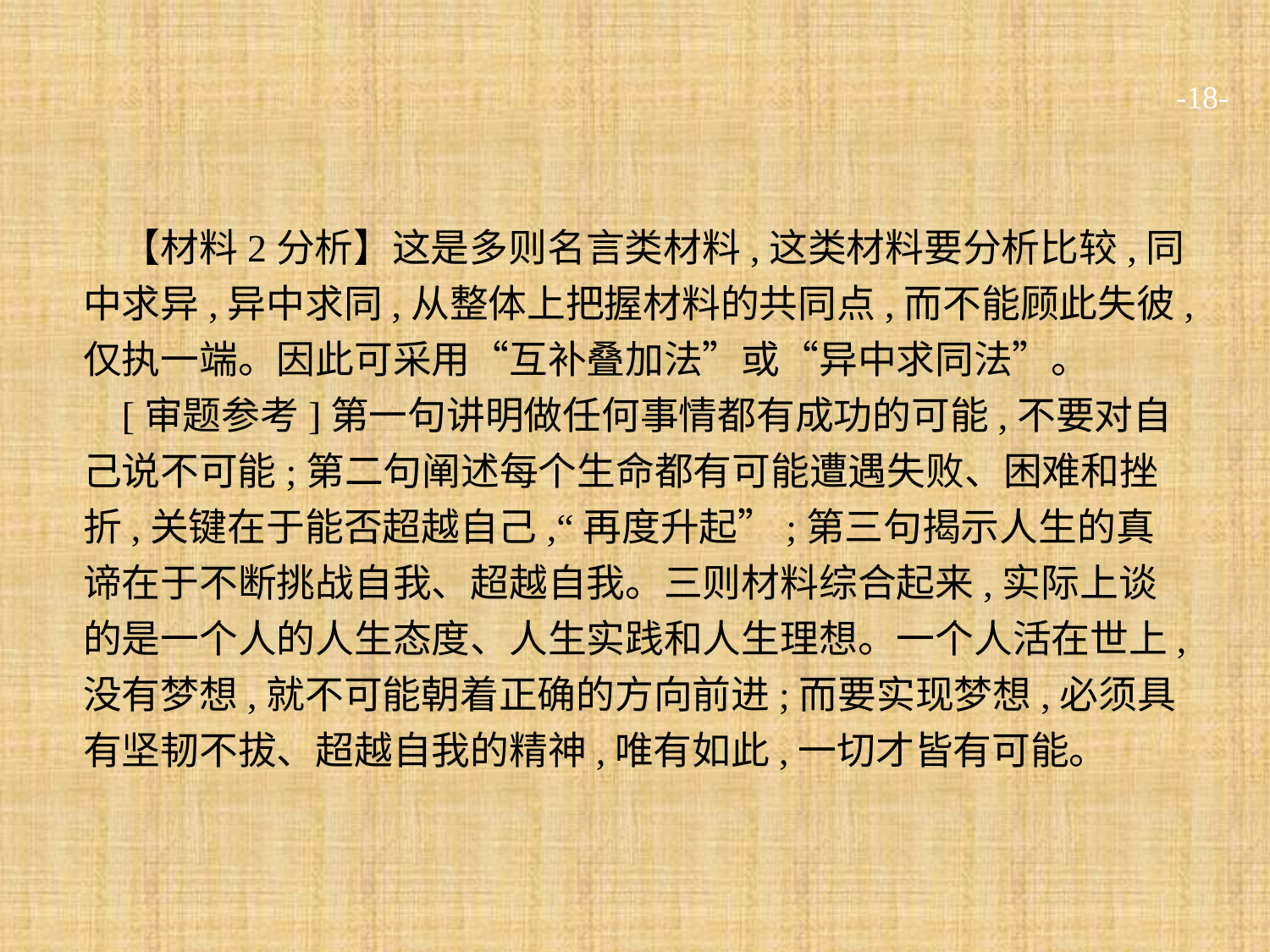

-18-
【材料2分析】这是多则名言类材料,这类材料要分析比较,同中求异,异中求同,从整体上把握材料的共同点,而不能顾此失彼,仅执一端。因此可采用“互补叠加法”或“异中求同法”。
[审题参考]第一句讲明做任何事情都有成功的可能,不要对自己说不可能;第二句阐述每个生命都有可能遭遇失败、困难和挫折,关键在于能否超越自己,“再度升起”;第三句揭示人生的真谛在于不断挑战自我、超越自我。三则材料综合起来,实际上谈的是一个人的人生态度、人生实践和人生理想。一个人活在世上,没有梦想,就不可能朝着正确的方向前进;而要实现梦想,必须具有坚韧不拔、超越自我的精神,唯有如此,一切才皆有可能。